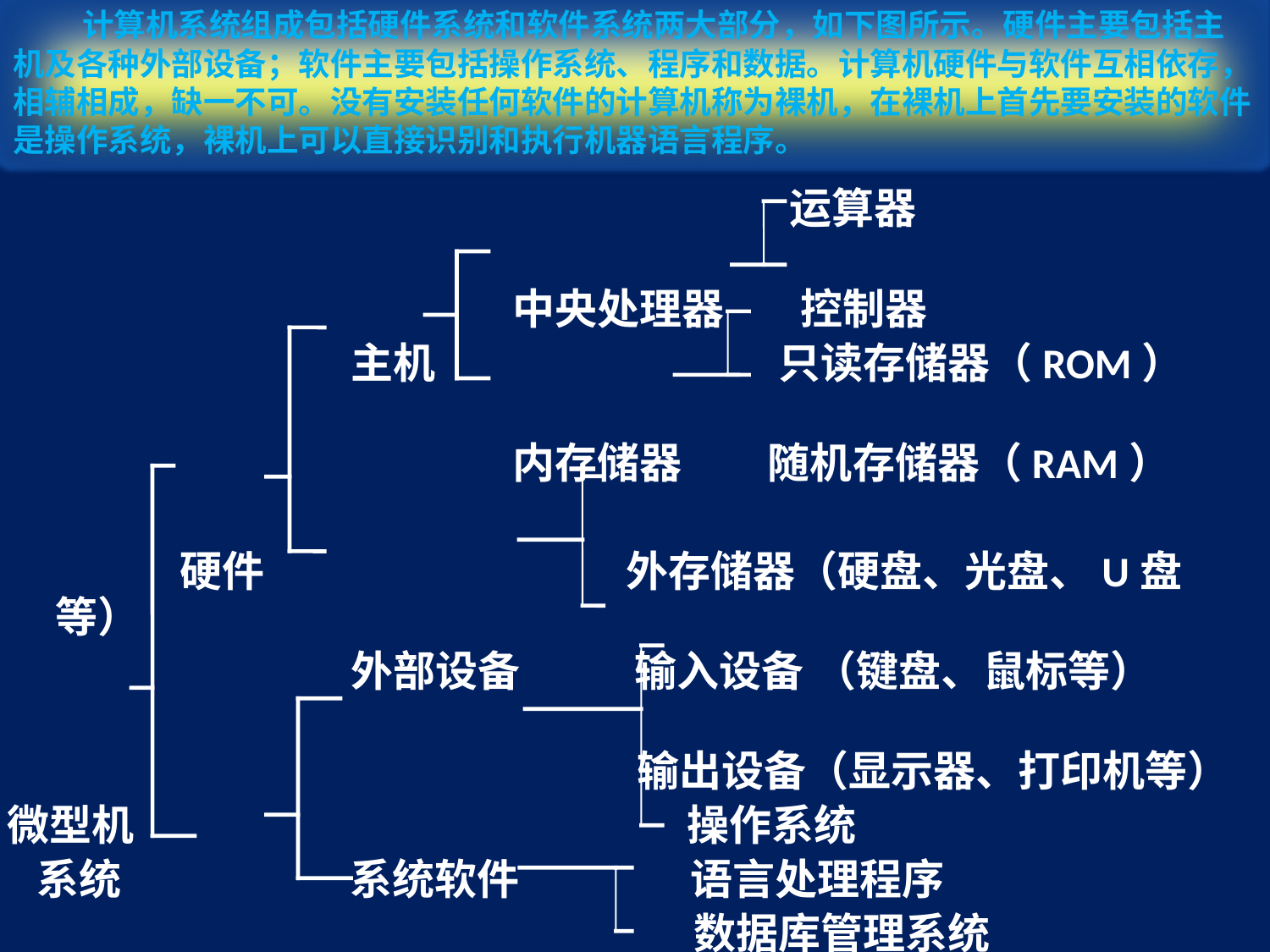

计算机系统组成包括硬件系统和软件系统两大部分，如下图所示。硬件主要包括主机及各种外部设备；软件主要包括操作系统、程序和数据。计算机硬件与软件互相依存，相辅相成，缺一不可。没有安装任何软件的计算机称为裸机，在裸机上首先要安装的软件是操作系统，裸机上可以直接识别和执行机器语言程序。
                                                                      运算器
                                                    中央处理器        控制器
                                   主机                                    只读存储器（ROM）
                                                    内存储器         随机存储器（RAM）

                 硬件                                      外存储器（硬盘、光盘、U盘等）
                                   外部设备            输入设备 （键盘、鼠标等）
                                                                 输出设备（显示器、打印机等）
微型机                                                          操作系统
  系统                        系统软件                  语言处理程序
                                                                       数据库管理系统
                   软件                                           系统工具 （如故障诊断测试）
                                   应用软件              通用应用软件 （Word、Excel等）
                                                                   专用应用软件（用户程序）